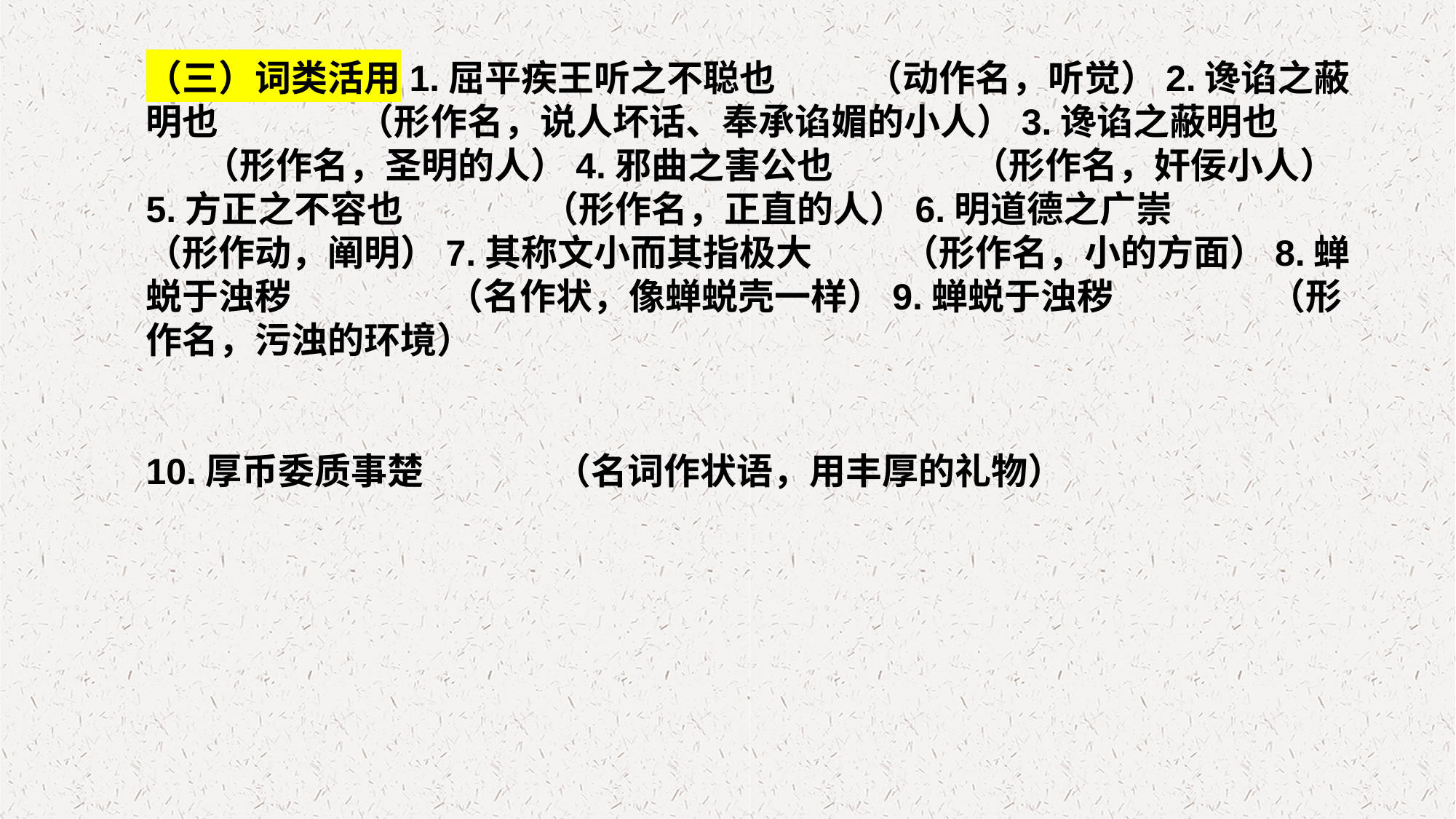

（三）词类活用1.屈平疾王听之不聪也           （动作名，听觉）2.谗谄之蔽明也                 （形作名，说人坏话、奉承谄媚的小人）3.谗谄之蔽明也                 （形作名，圣明的人）4.邪曲之害公也                 （形作名，奸佞小人）5.方正之不容也                 （形作名，正直的人）6.明道德之广崇                 （形作动，阐明）7.其称文小而其指极大           （形作名，小的方面）8.蝉蜕于浊秽                   （名作状，像蝉蜕壳一样）9.蝉蜕于浊秽                   （形作名，污浊的环境）

10.厚币委质事楚                （名词作状语，用丰厚的礼物）